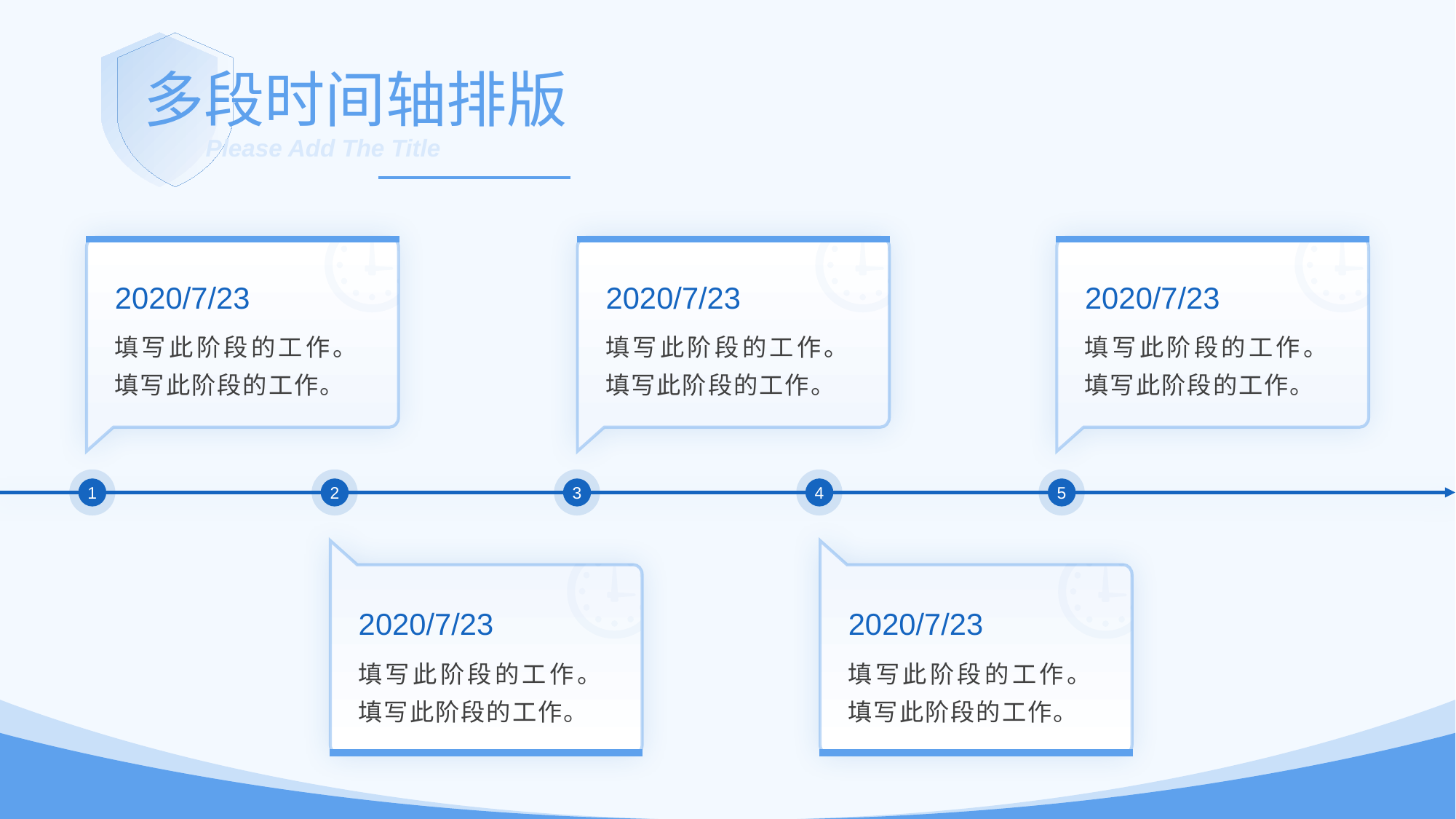

多段时间轴排版
Please Add The Title

2020/7/23
2020/7/23
2020/7/23
填写此阶段的工作。填写此阶段的工作。
填写此阶段的工作。填写此阶段的工作。
填写此阶段的工作。填写此阶段的工作。

1
2
3
4
5

2020/7/23
2020/7/23
填写此阶段的工作。填写此阶段的工作。
填写此阶段的工作。填写此阶段的工作。